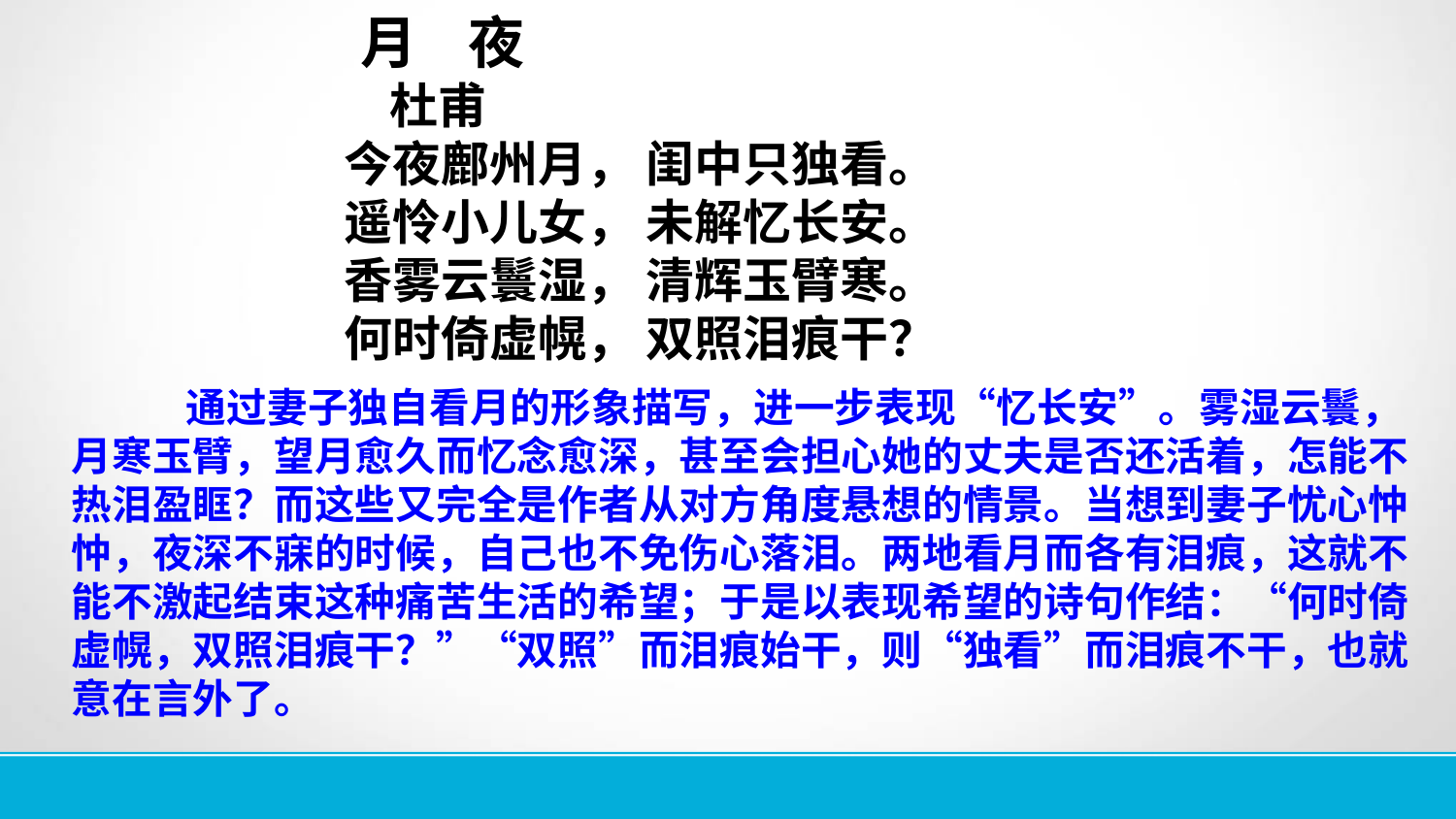

月    夜
                 杜甫
　　     今夜鄜州月， 闺中只独看。
　　     遥怜小儿女， 未解忆长安。
　　     香雾云鬟湿， 清辉玉臂寒。
　　     何时倚虚幌， 双照泪痕干？
通过妻子独自看月的形象描写，进一步表现“忆长安”。雾湿云鬟，月寒玉臂，望月愈久而忆念愈深，甚至会担心她的丈夫是否还活着，怎能不热泪盈眶？而这些又完全是作者从对方角度悬想的情景。当想到妻子忧心忡忡，夜深不寐的时候，自己也不免伤心落泪。两地看月而各有泪痕，这就不能不激起结束这种痛苦生活的希望；于是以表现希望的诗句作结：“何时倚虚幌，双照泪痕干？”“双照”而泪痕始干，则“独看”而泪痕不干，也就意在言外了。